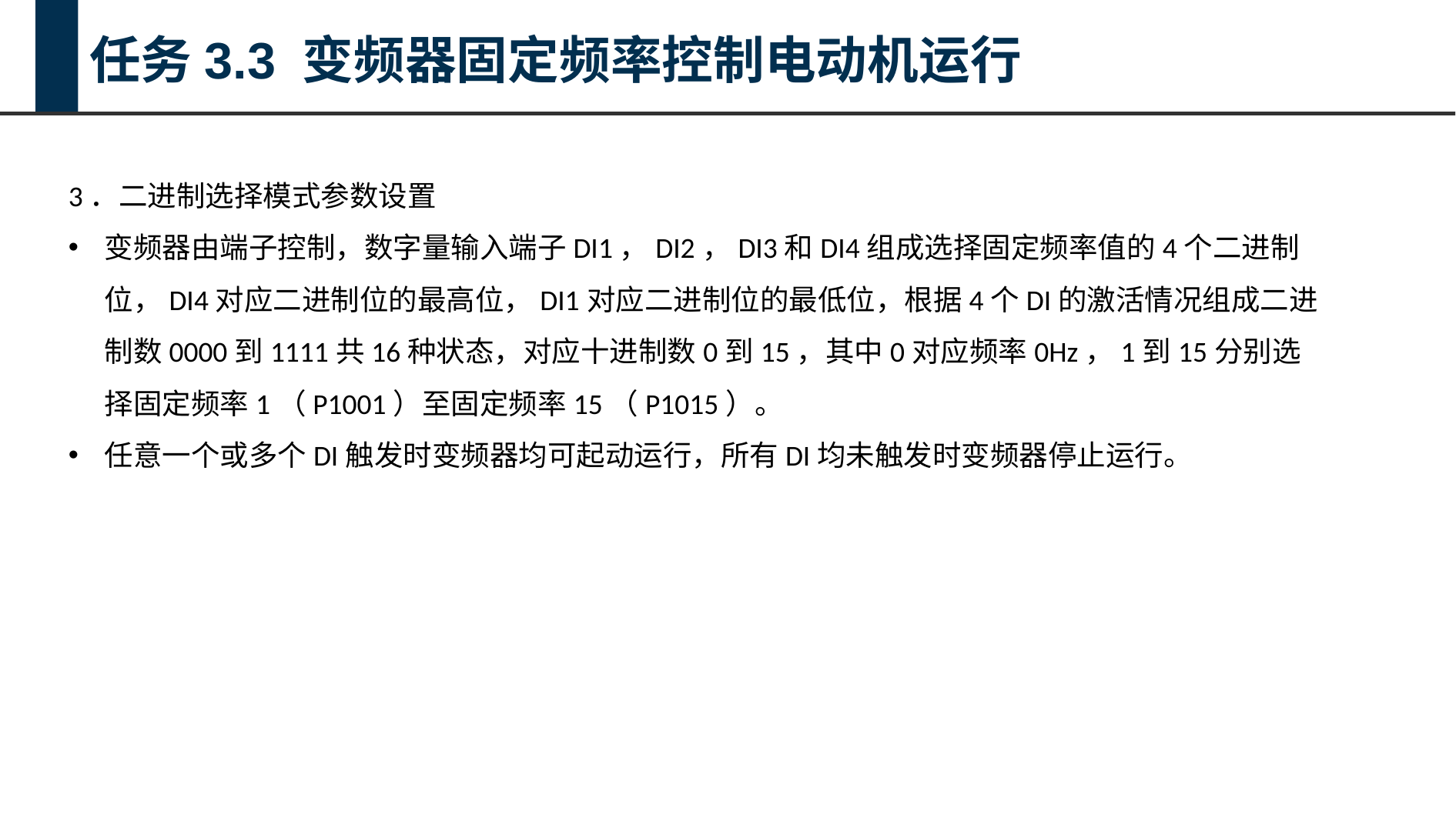

任务3.3 变频器固定频率控制电动机运行
3．二进制选择模式参数设置
变频器由端子控制，数字量输入端子DI1，DI2，DI3和DI4组成选择固定频率值的4个二进制位，DI4对应二进制位的最高位，DI1对应二进制位的最低位，根据4个DI的激活情况组成二进制数0000到1111共16种状态，对应十进制数0到15，其中0对应频率0Hz，1到15分别选择固定频率1（P1001）至固定频率15（P1015）。
任意一个或多个DI触发时变频器均可起动运行，所有DI均未触发时变频器停止运行。